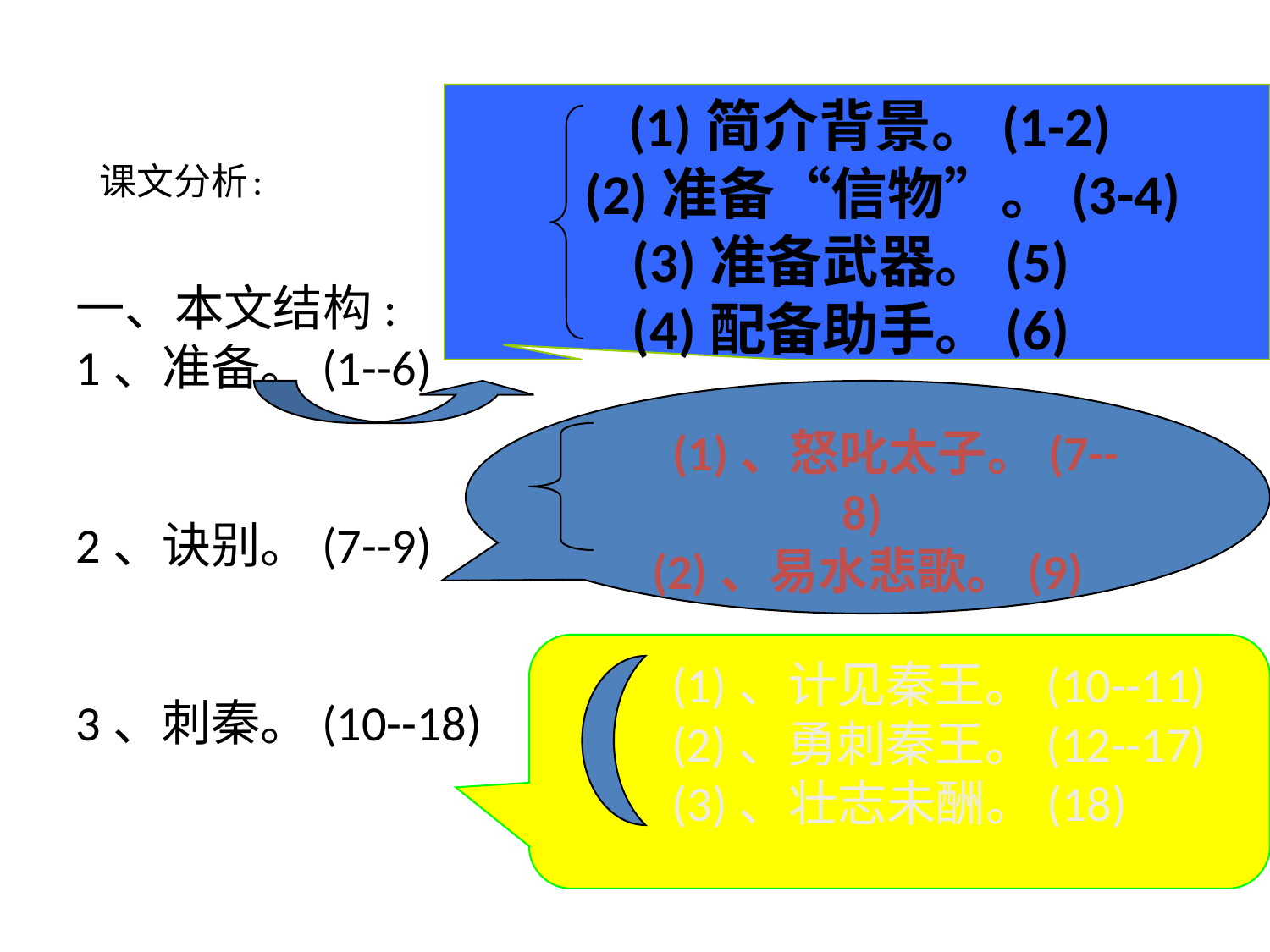

(1)简介背景。(1-2)
       (2)准备“信物”。(3-4)
(3)准备武器。(5)
(4)配备助手。(6)
# 课文分析:

一、本文结构:
1、准备。(1--6)

2、诀别。(7--9)
3、刺秦。(10--18)

     (1)、怒叱太子。(7--8)
(2)、易水悲歌。(9)

        (1)、计见秦王。(10--11)
        (2)、勇刺秦王。(12--17)
 (3)、壮志未酬。(18)